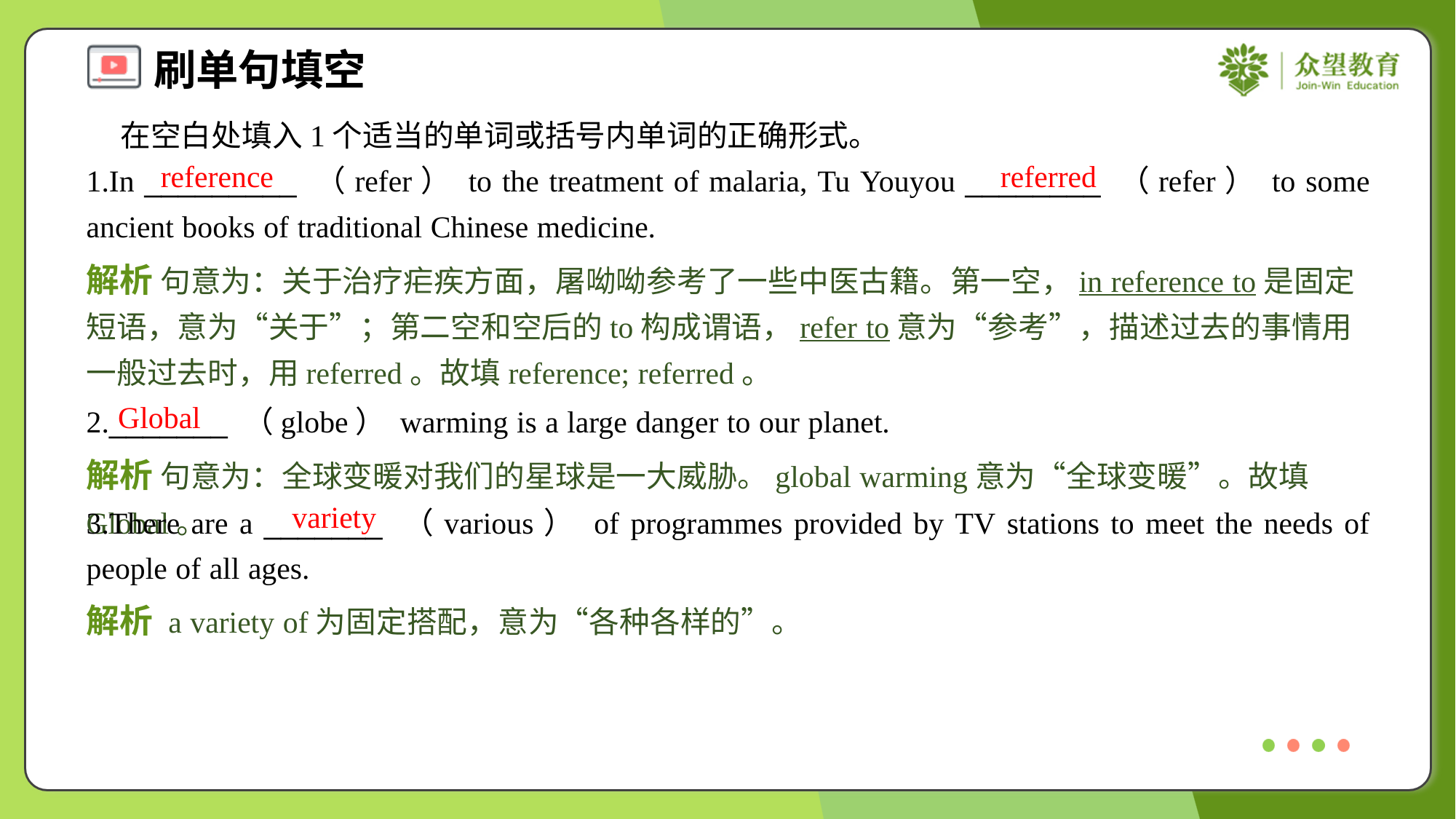

在空白处填入1个适当的单词或括号内单词的正确形式。
1.In _________ （refer） to the treatment of malaria, Tu Youyou ________ （refer） to some ancient books of traditional Chinese medicine.
reference
referred
解析 句意为：关于治疗疟疾方面，屠呦呦参考了一些中医古籍。第一空，in reference to是固定短语，意为“关于”；第二空和空后的to构成谓语，refer to意为“参考”，描述过去的事情用一般过去时，用referred。故填reference; referred。
Global
2._______ （globe） warming is a large danger to our planet.
解析 句意为：全球变暖对我们的星球是一大威胁。global warming意为“全球变暖”。故填Global。
variety
3.There are a _______ （various） of programmes provided by TV stations to meet the needs of people of all ages.
解析 a variety of为固定搭配，意为“各种各样的”。